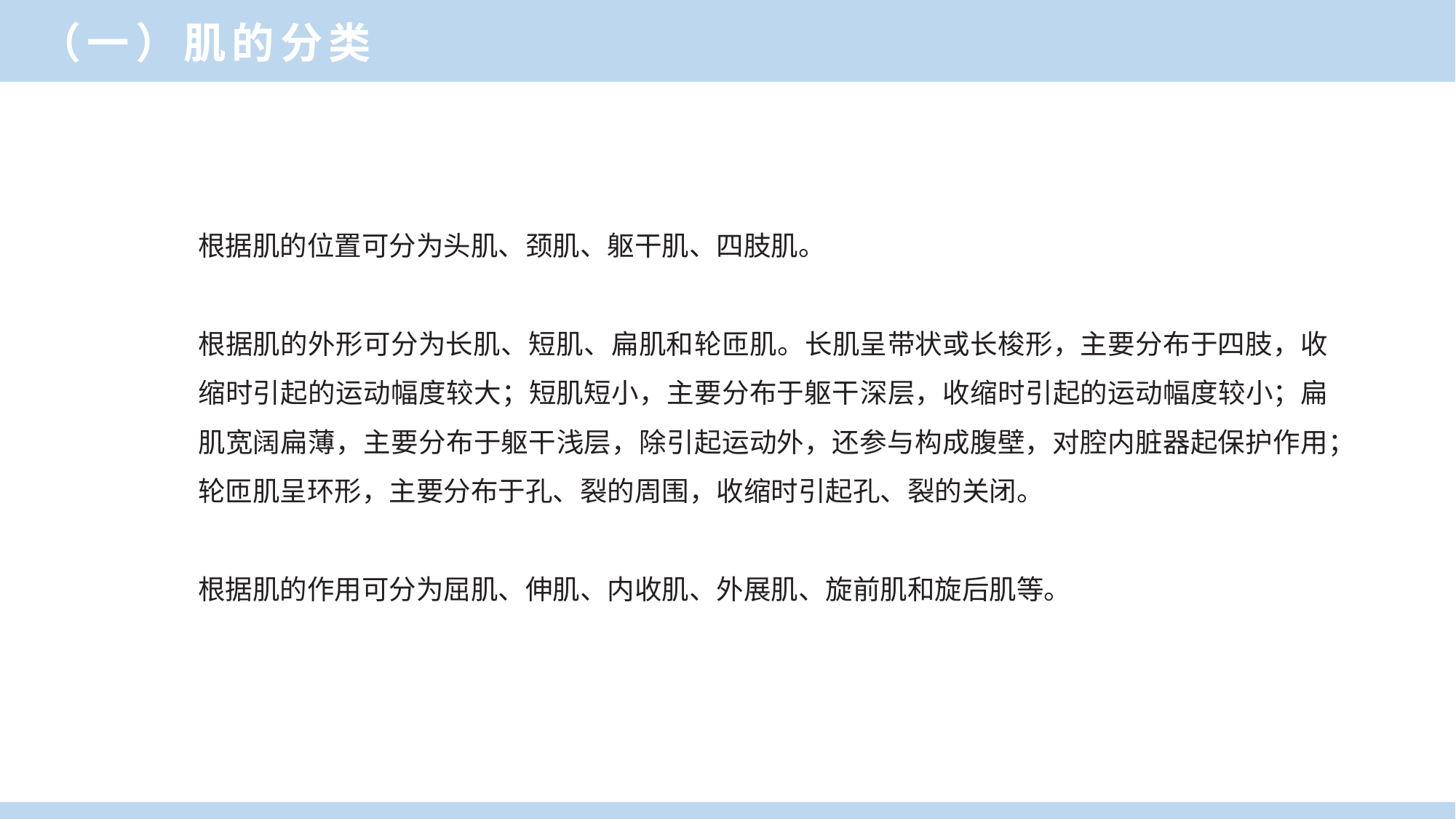

（一）肌的分类

根据肌的位置可分为头肌、颈肌、躯干肌、四肢肌。

根据肌的外形可分为长肌、短肌、扁肌和轮匝肌。长肌呈带状或长梭形，主要分布于四肢，收缩时引起的运动幅度较大；短肌短小，主要分布于躯干深层，收缩时引起的运动幅度较小；扁肌宽阔扁薄，主要分布于躯干浅层，除引起运动外，还参与构成腹壁，对腔内脏器起保护作用；轮匝肌呈环形，主要分布于孔、裂的周围，收缩时引起孔、裂的关闭。

根据肌的作用可分为屈肌、伸肌、内收肌、外展肌、旋前肌和旋后肌等。